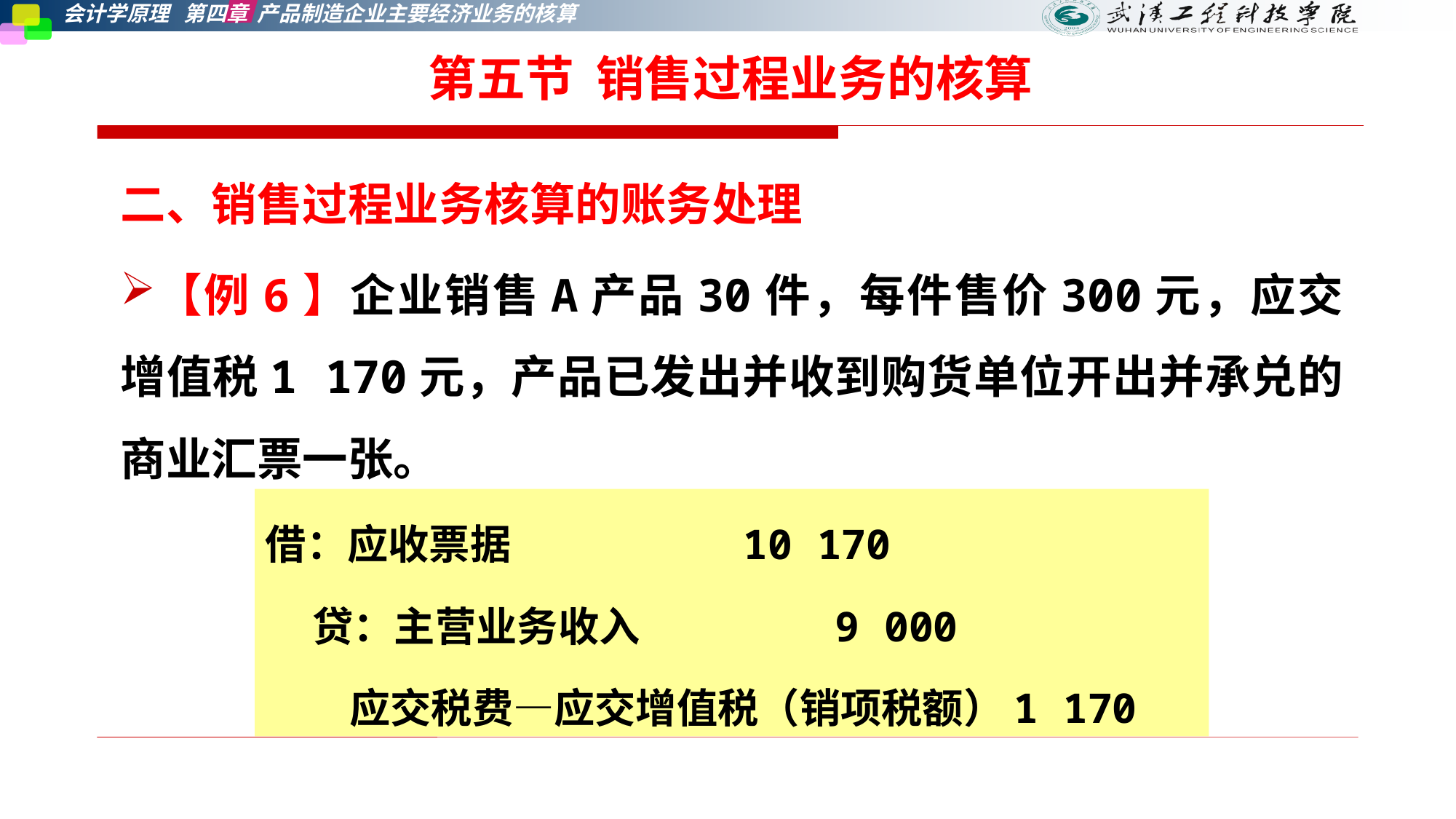

第五节  销售过程业务的核算
二、销售过程业务核算的账务处理
【例6】企业销售A产品30件，每件售价300元，应交增值税1 170元，产品已发出并收到购货单位开出并承兑的商业汇票一张。
借：应收票据                        10 170
    贷：主营业务收入                    9 000
        应交税费—应交增值税（销项税额）1 170